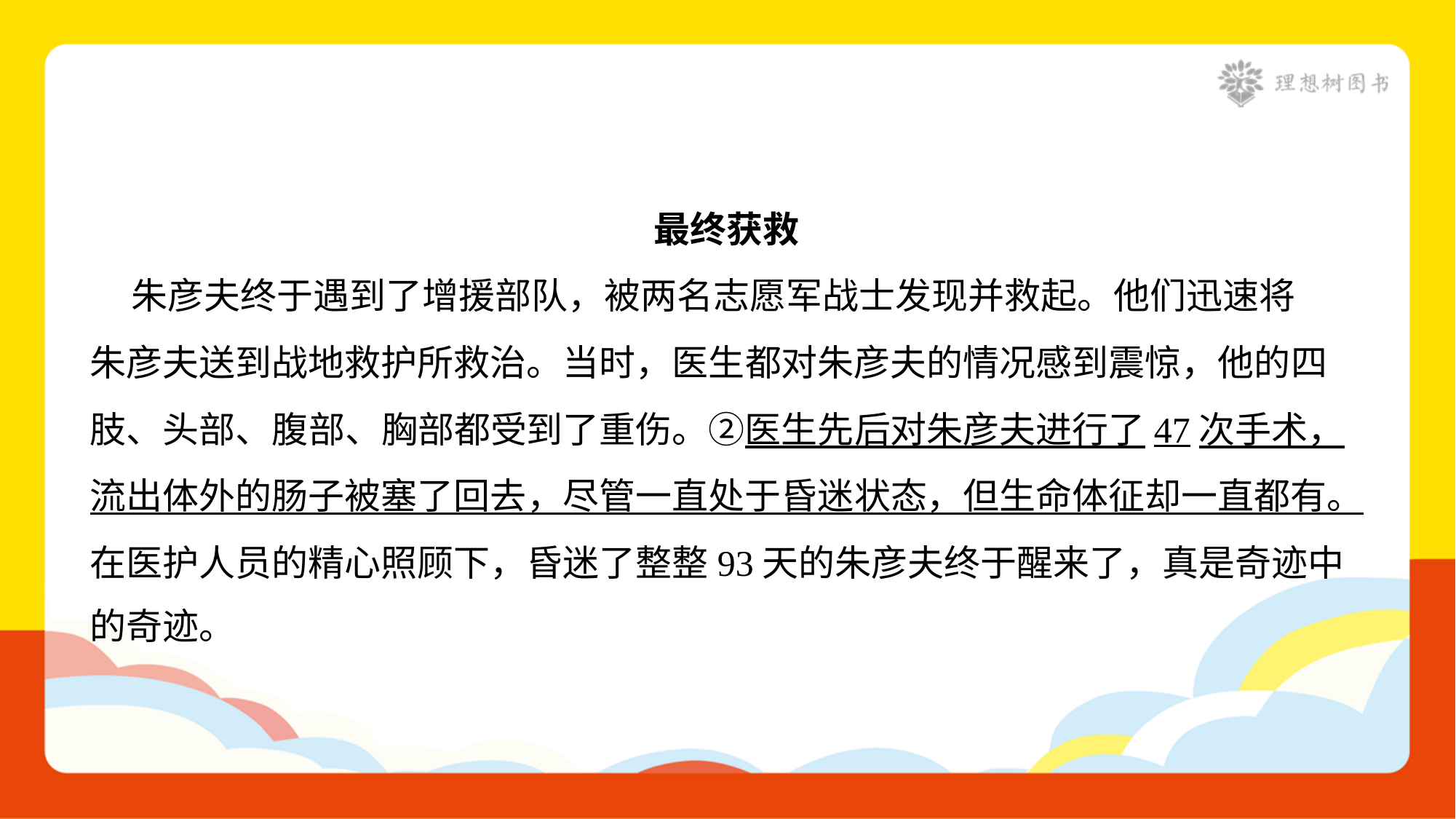

最终获救
    朱彦夫终于遇到了增援部队，被两名志愿军战士发现并救起。他们迅速将
朱彦夫送到战地救护所救治。当时，医生都对朱彦夫的情况感到震惊，他的四
肢、头部、腹部、胸部都受到了重伤。②医生先后对朱彦夫进行了47次手术，
流出体外的肠子被塞了回去，尽管一直处于昏迷状态，但生命体征却一直都有。
在医护人员的精心照顾下，昏迷了整整93天的朱彦夫终于醒来了，真是奇迹中
的奇迹。